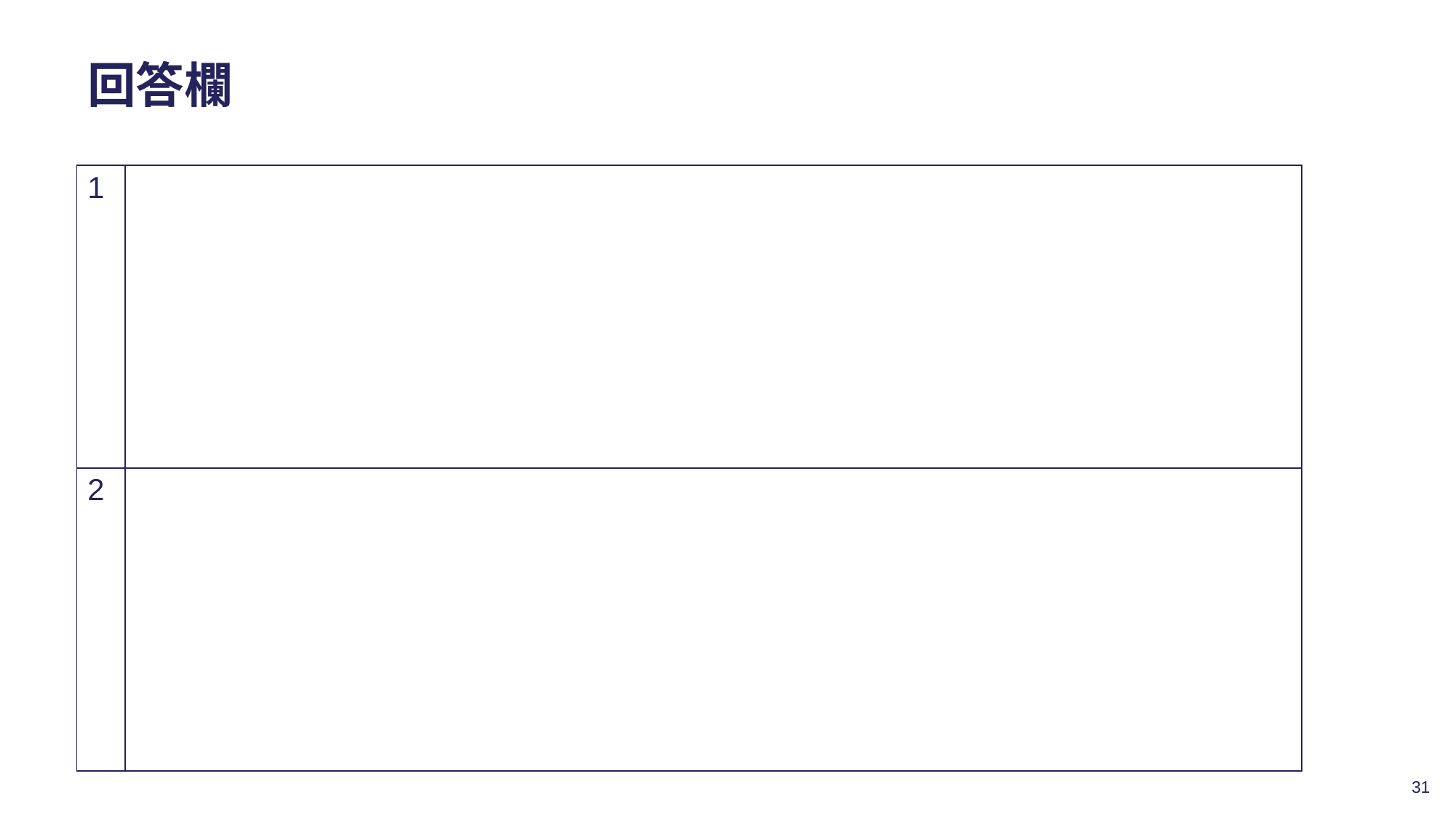

# 回答欄
| 1 |  |
| --- | --- |
| 2 |  |
31